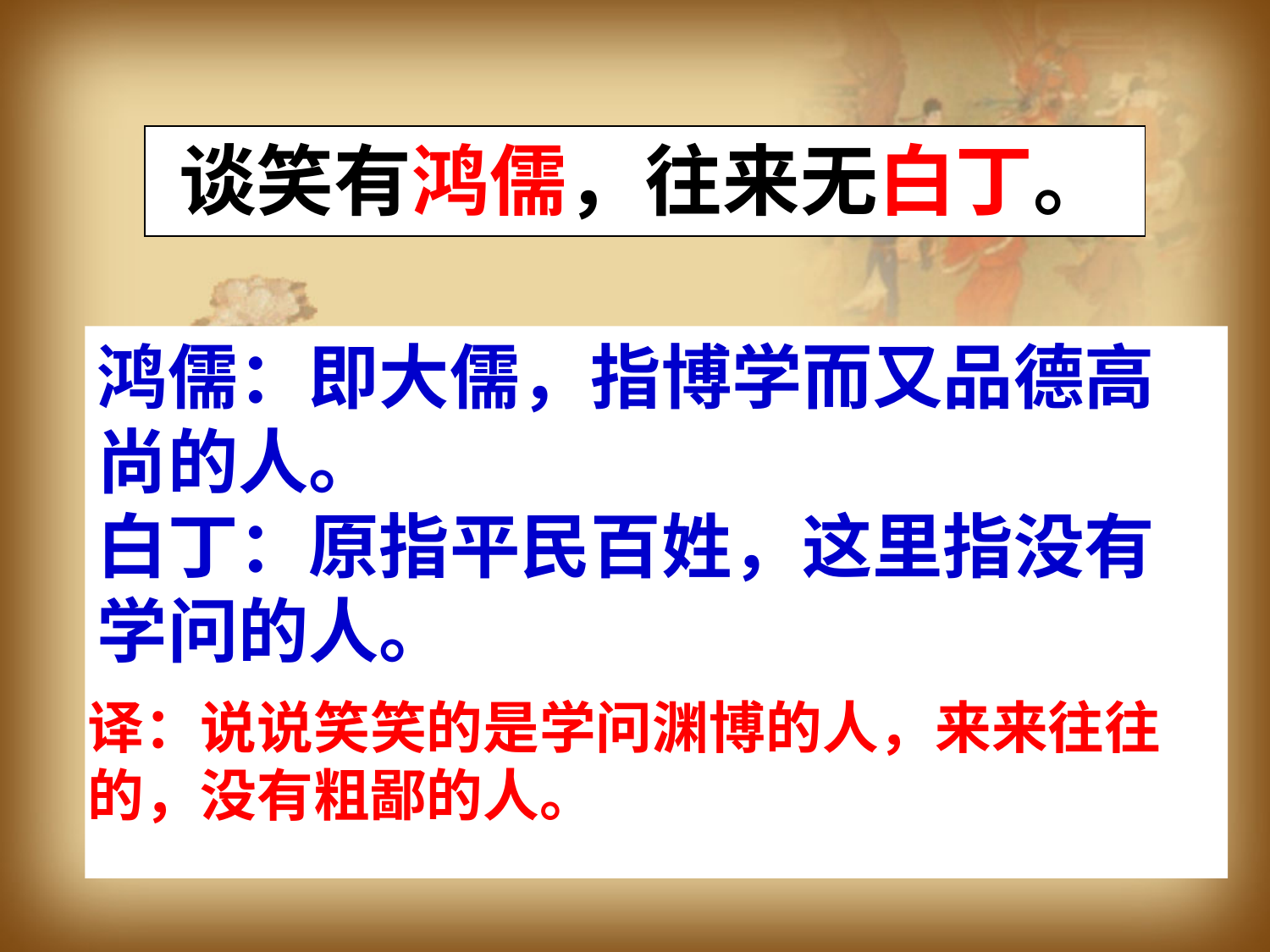

谈笑有鸿儒，往来无白丁。
鸿儒：即大儒，指博学而又品德高尚的人。
白丁：原指平民百姓，这里指没有学问的人。
译：说说笑笑的是学问渊博的人，来来往往的，没有粗鄙的人。